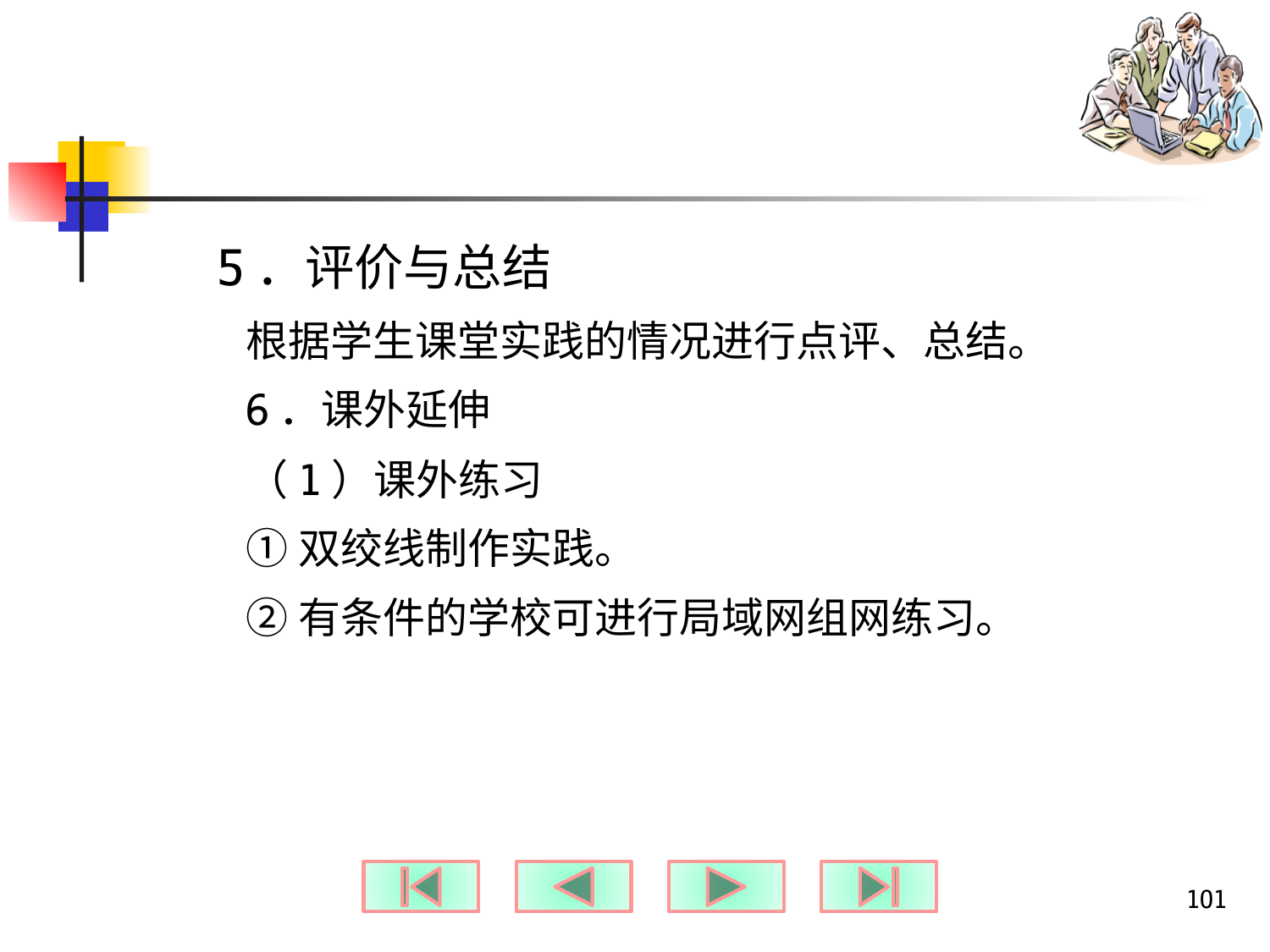

#
5．评价与总结
根据学生课堂实践的情况进行点评、总结。
6．课外延伸
（1）课外练习
①双绞线制作实践。
②有条件的学校可进行局域网组网练习。
101